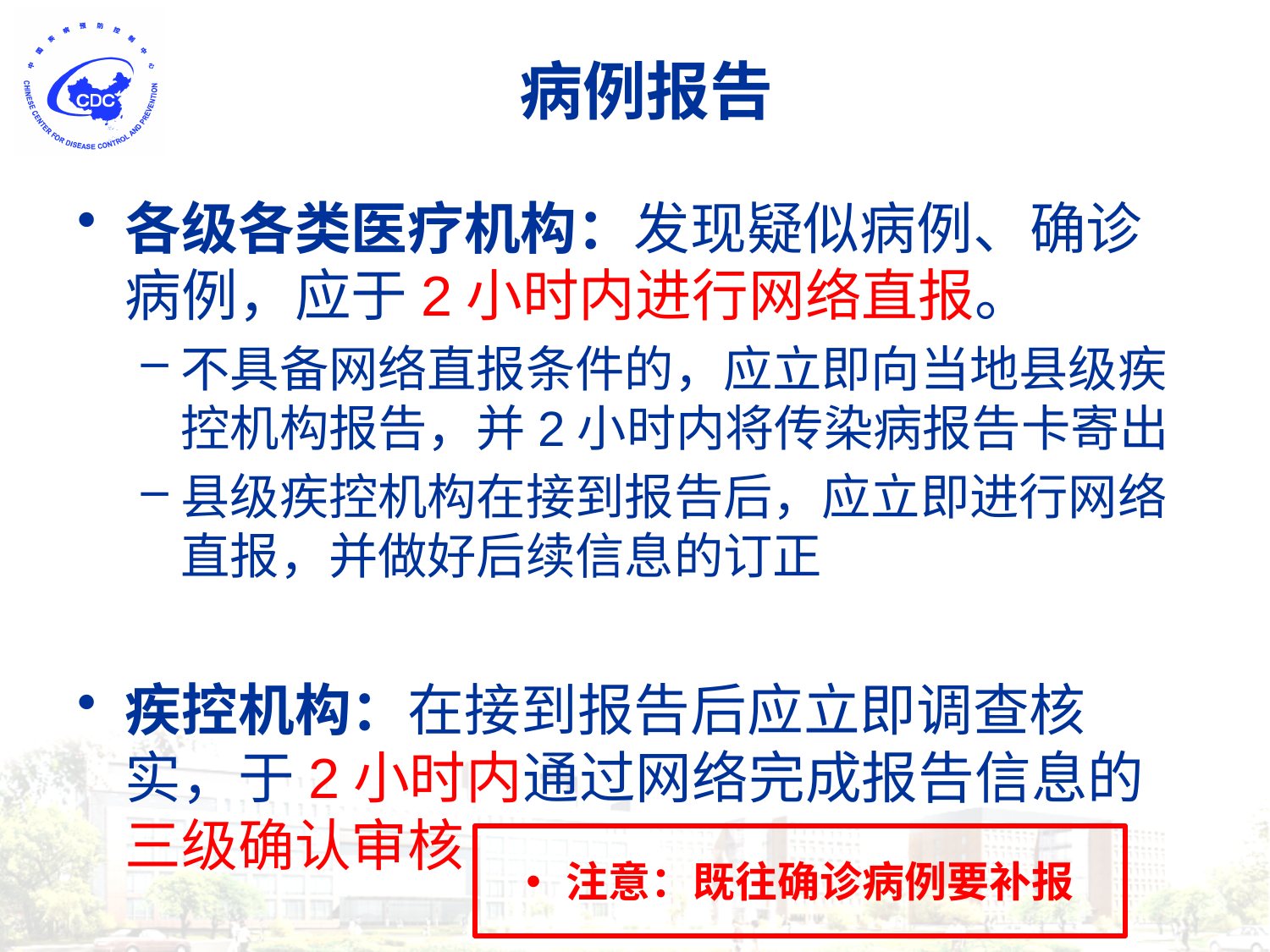

# 病例报告
各级各类医疗机构：发现疑似病例、确诊病例，应于2小时内进行网络直报。
不具备网络直报条件的，应立即向当地县级疾控机构报告，并2小时内将传染病报告卡寄出
县级疾控机构在接到报告后，应立即进行网络直报，并做好后续信息的订正

疾控机构：在接到报告后应立即调查核实，于2小时内通过网络完成报告信息的三级确认审核
注意：既往确诊病例要补报